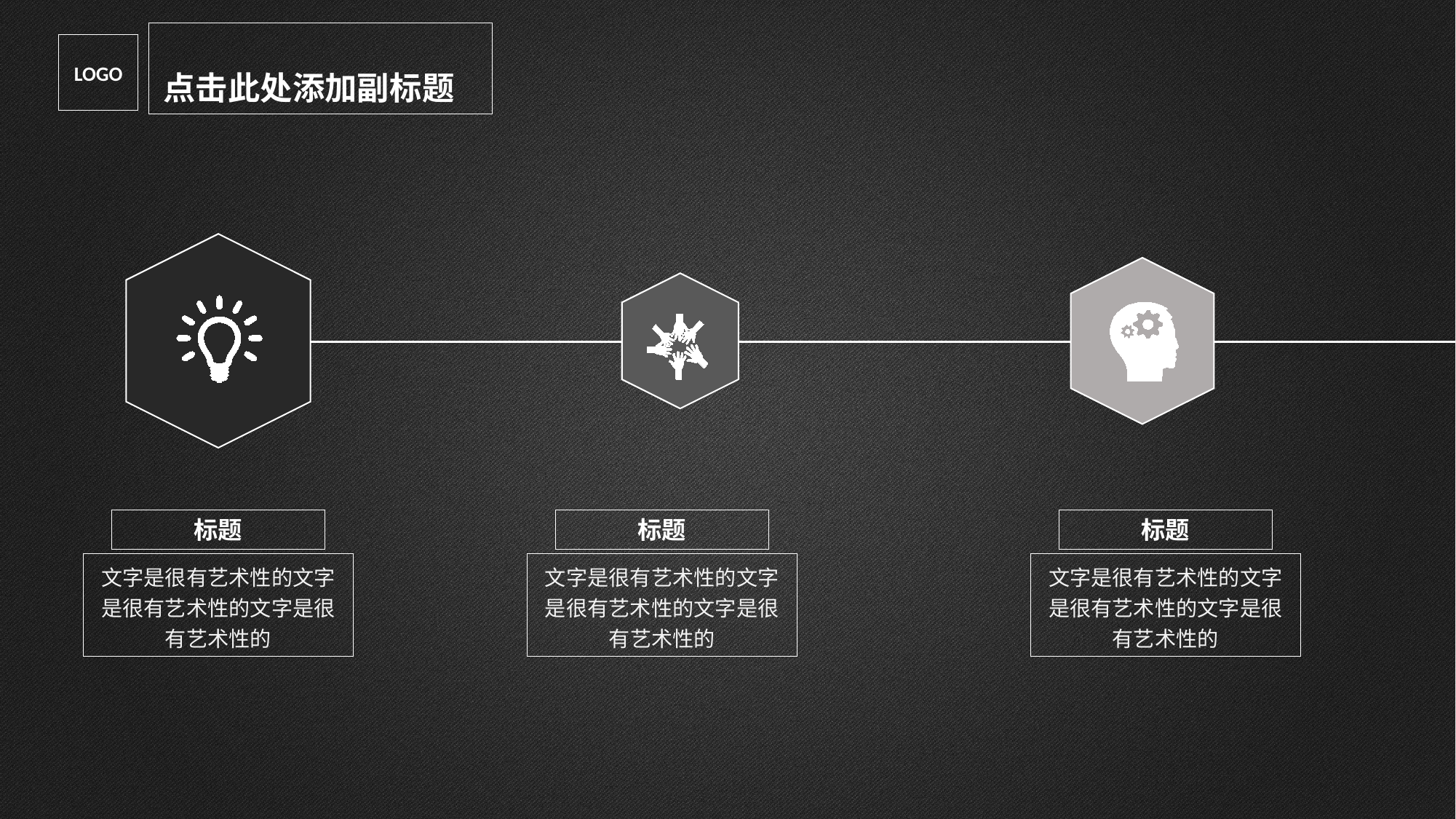

点击此处添加副标题
LOGO

标题
文字是很有艺术性的文字是很有艺术性的文字是很有艺术性的
标题
文字是很有艺术性的文字是很有艺术性的文字是很有艺术性的
标题
文字是很有艺术性的文字是很有艺术性的文字是很有艺术性的